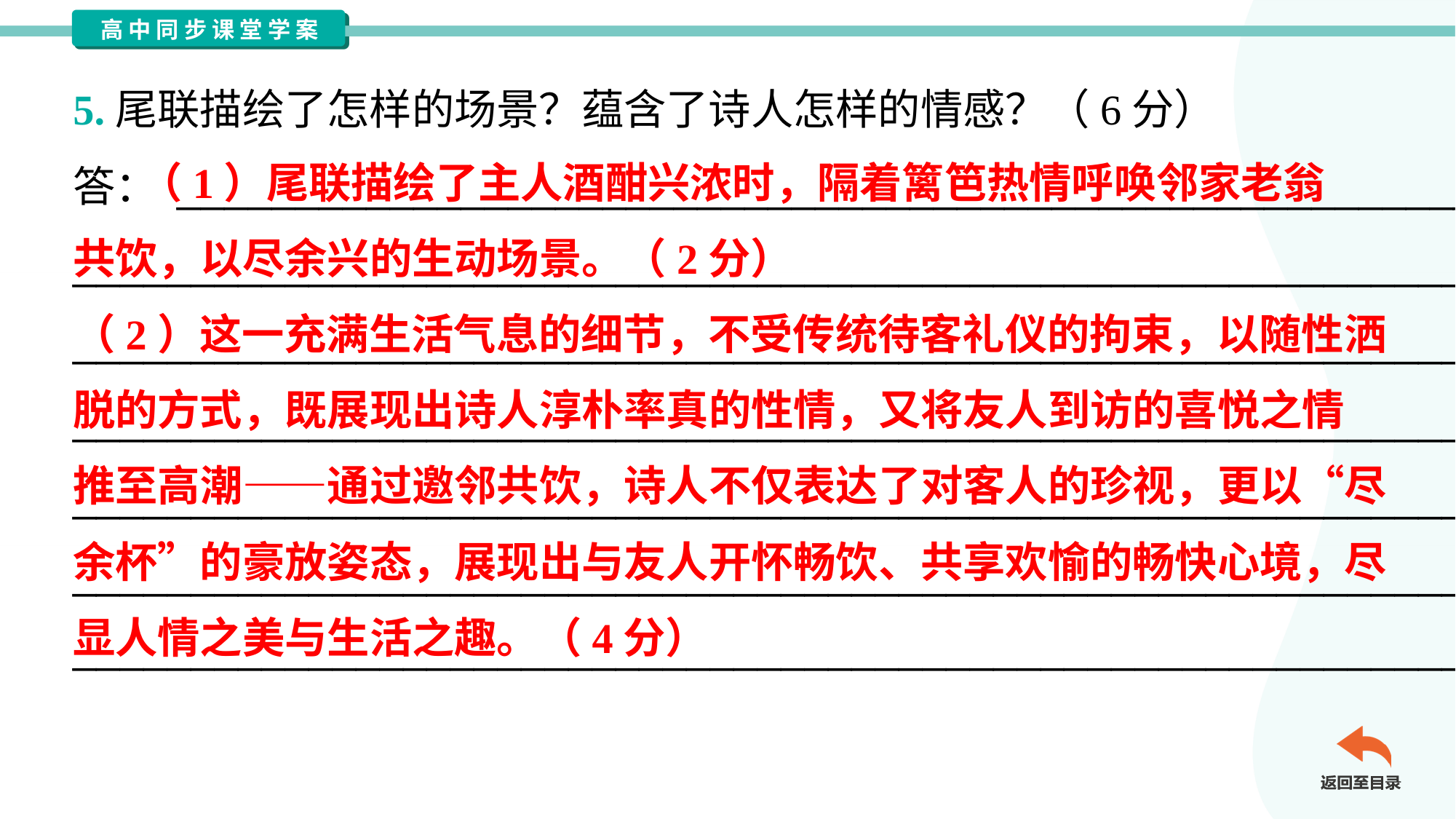

5.尾联描绘了怎样的场景？蕴含了诗人怎样的情感？（6分）
答： ________________________________________________________
_____________________________________________________________
_____________________________________________________________
_____________________________________________________________
_____________________________________________________________
_____________________________________________________________
_____________________________________________________________
      （1）尾联描绘了主人酒酣兴浓时，隔着篱笆热情呼唤邻家老翁
共饮，以尽余兴的生动场景。（2分）
（2）这一充满生活气息的细节，不受传统待客礼仪的拘束，以随性洒
脱的方式，既展现出诗人淳朴率真的性情，又将友人到访的喜悦之情
推至高潮——通过邀邻共饮，诗人不仅表达了对客人的珍视，更以“尽
余杯”的豪放姿态，展现出与友人开怀畅饮、共享欢愉的畅快心境，尽
显人情之美与生活之趣。（4分）